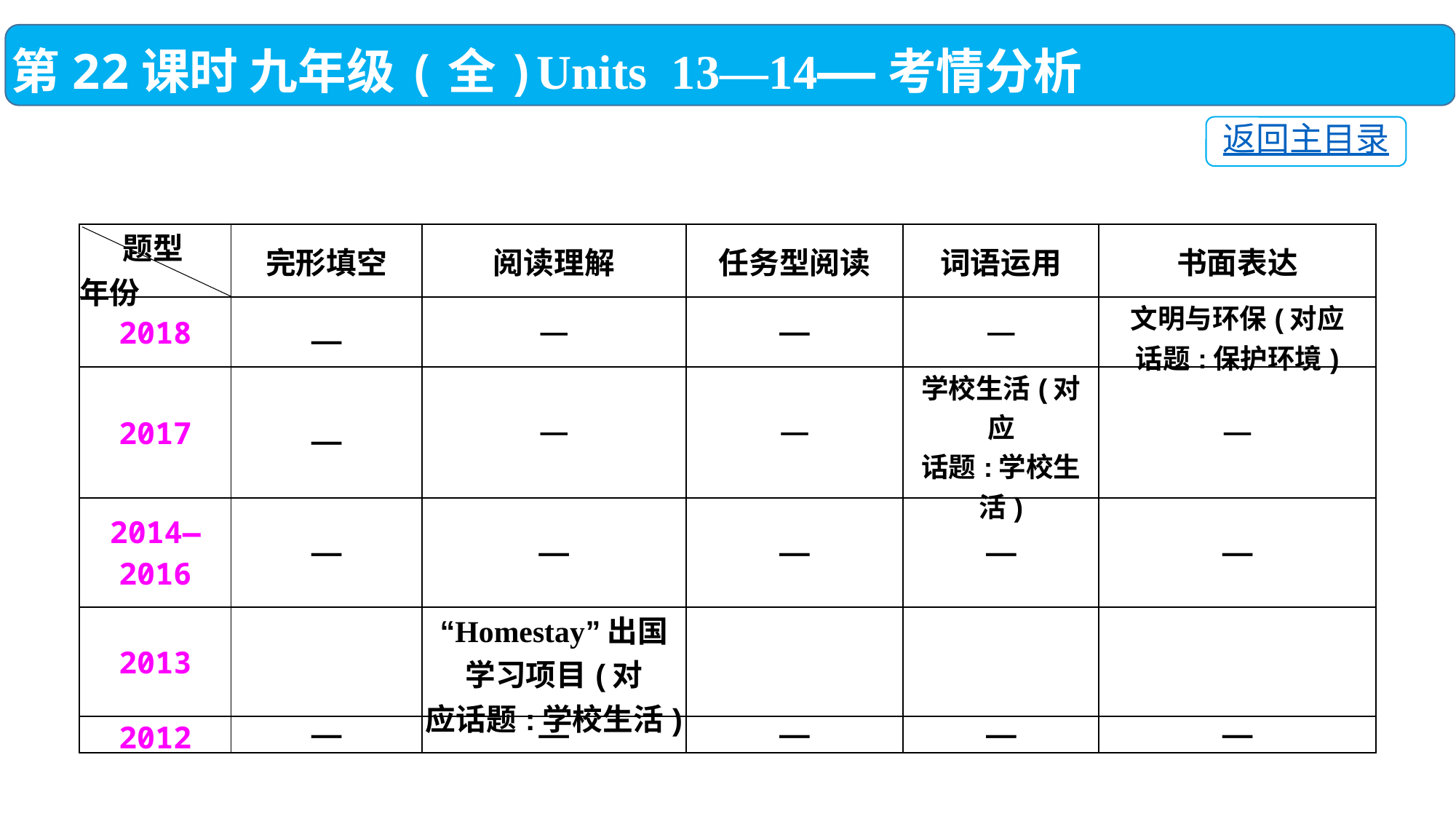

第22课时 九年级(全)Units  13—14——考情分析
返回主目录
| 题型 年份 | 完形填空 | 阅读理解 | 任务型阅读 | 词语运用 | 书面表达 |
| --- | --- | --- | --- | --- | --- |
| 2018 | — | — | — | — | 文明与环保(对应 话题:保护环境) |
| 2017 | — | — | — | 学校生活(对应 话题:学校生活) | — |
| 2014—2016 | — | — | — | — | — |
| 2013 |  | “Homestay”出国 学习项目(对 应话题:学校生活) |  |  |  |
| 2012 | — | — | — | — | — |